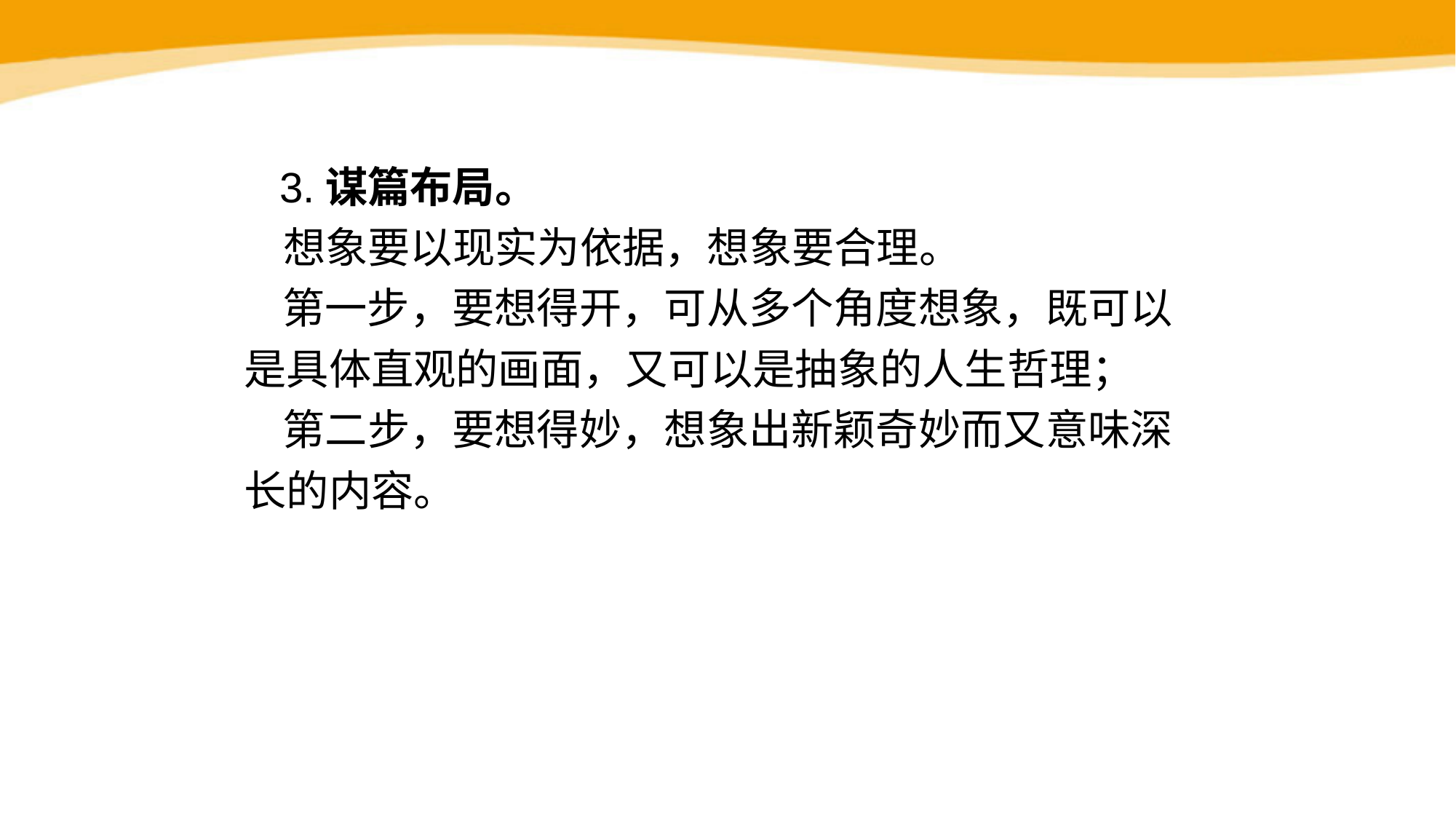

3.谋篇布局。
   想象要以现实为依据，想象要合理。
   第一步，要想得开，可从多个角度想象，既可以是具体直观的画面，又可以是抽象的人生哲理；
   第二步，要想得妙，想象出新颖奇妙而又意味深长的内容。